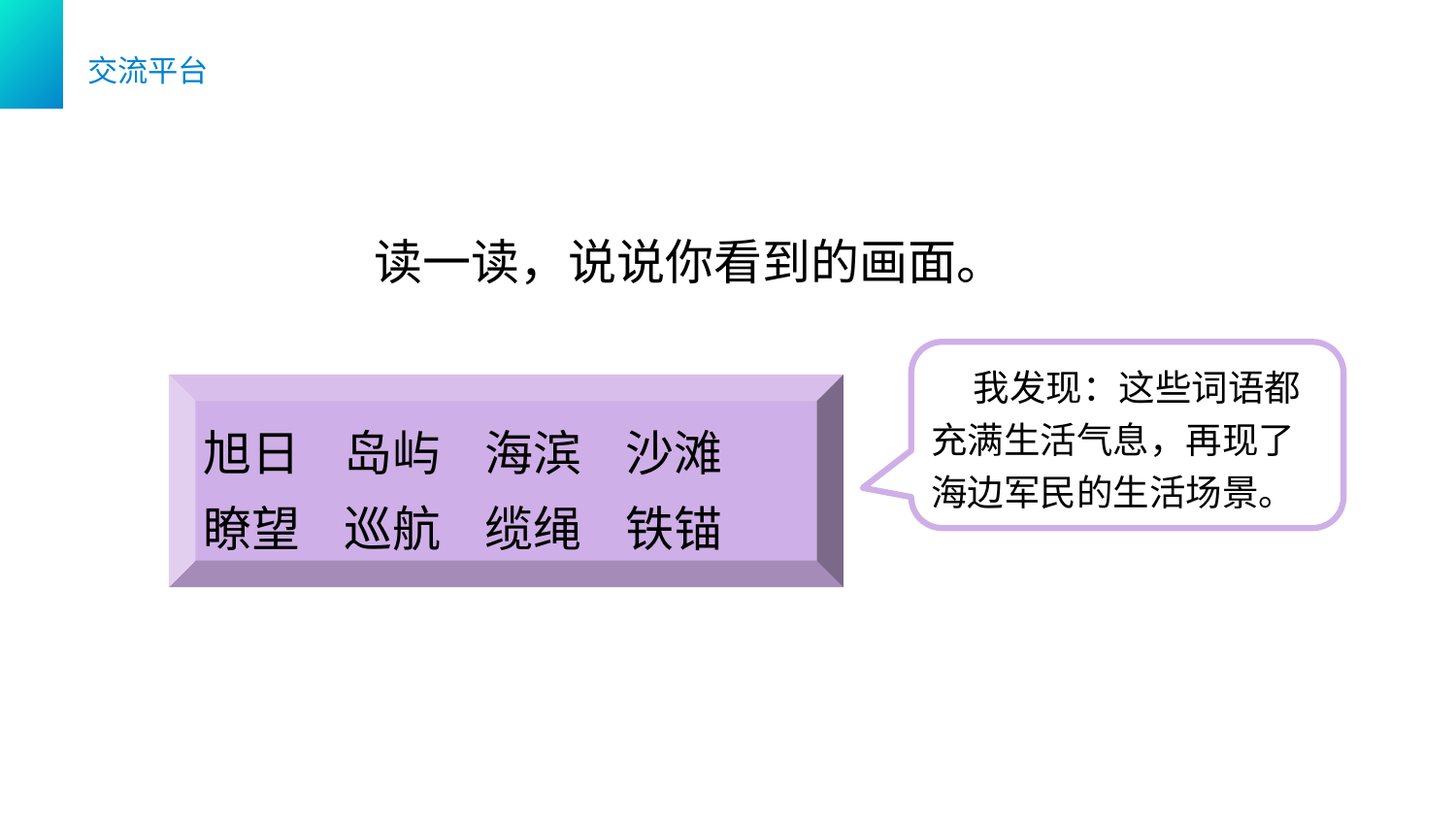

交流平台
读一读，说说你看到的画面。
    我发现：这些词语都充满生活气息，再现了海边军民的生活场景。
旭日    岛屿    海滨    沙滩
瞭望    巡航    缆绳    铁锚